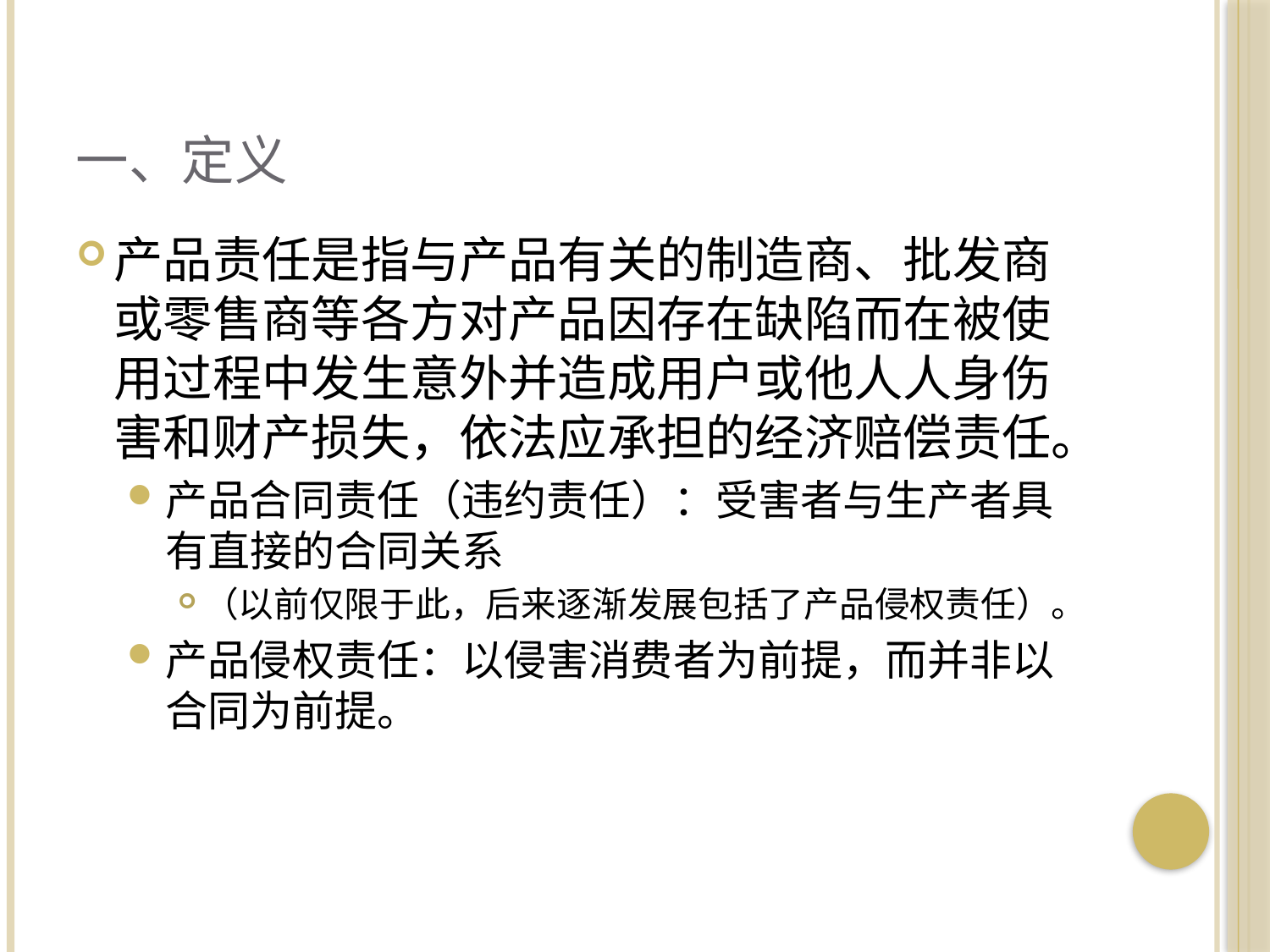

# 一、定义
产品责任是指与产品有关的制造商、批发商或零售商等各方对产品因存在缺陷而在被使用过程中发生意外并造成用户或他人人身伤害和财产损失，依法应承担的经济赔偿责任。
产品合同责任（违约责任）：受害者与生产者具有直接的合同关系
（以前仅限于此，后来逐渐发展包括了产品侵权责任）。
产品侵权责任：以侵害消费者为前提，而并非以合同为前提。